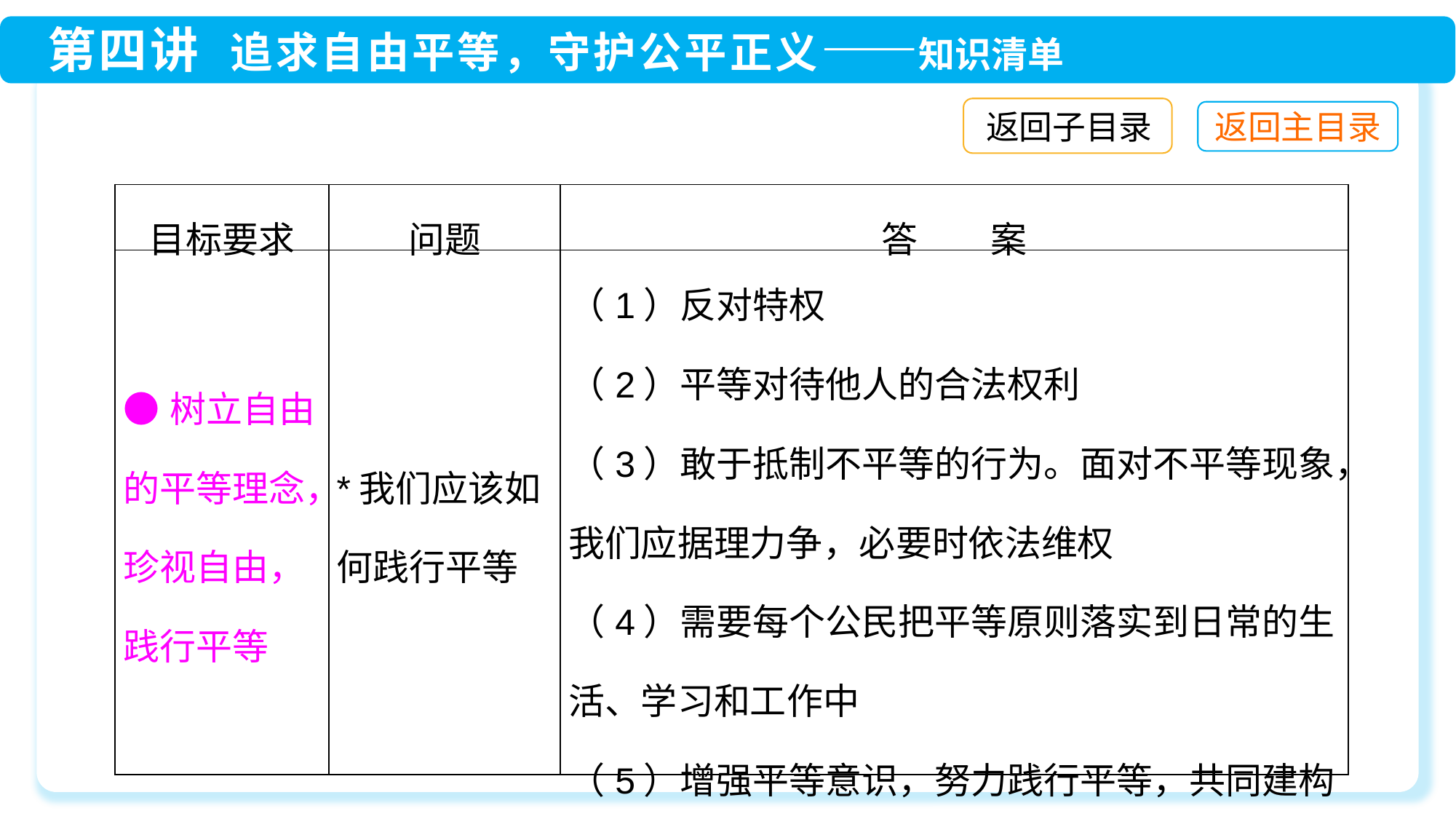

返回子目录
| 目标要求 | 问题 | 答　　案 |
| --- | --- | --- |
| ●树立自由的平等理念，珍视自由，践行平等 | \*我们应该如何践行平等 | （1）反对特权 （2）平等对待他人的合法权利 （3）敢于抵制不平等的行为。面对不平等现象，我们应据理力争，必要时依法维权 （4）需要每个公民把平等原则落实到日常的生活、学习和工作中 （5）增强平等意识，努力践行平等，共同建构平等有序的社会制度 |